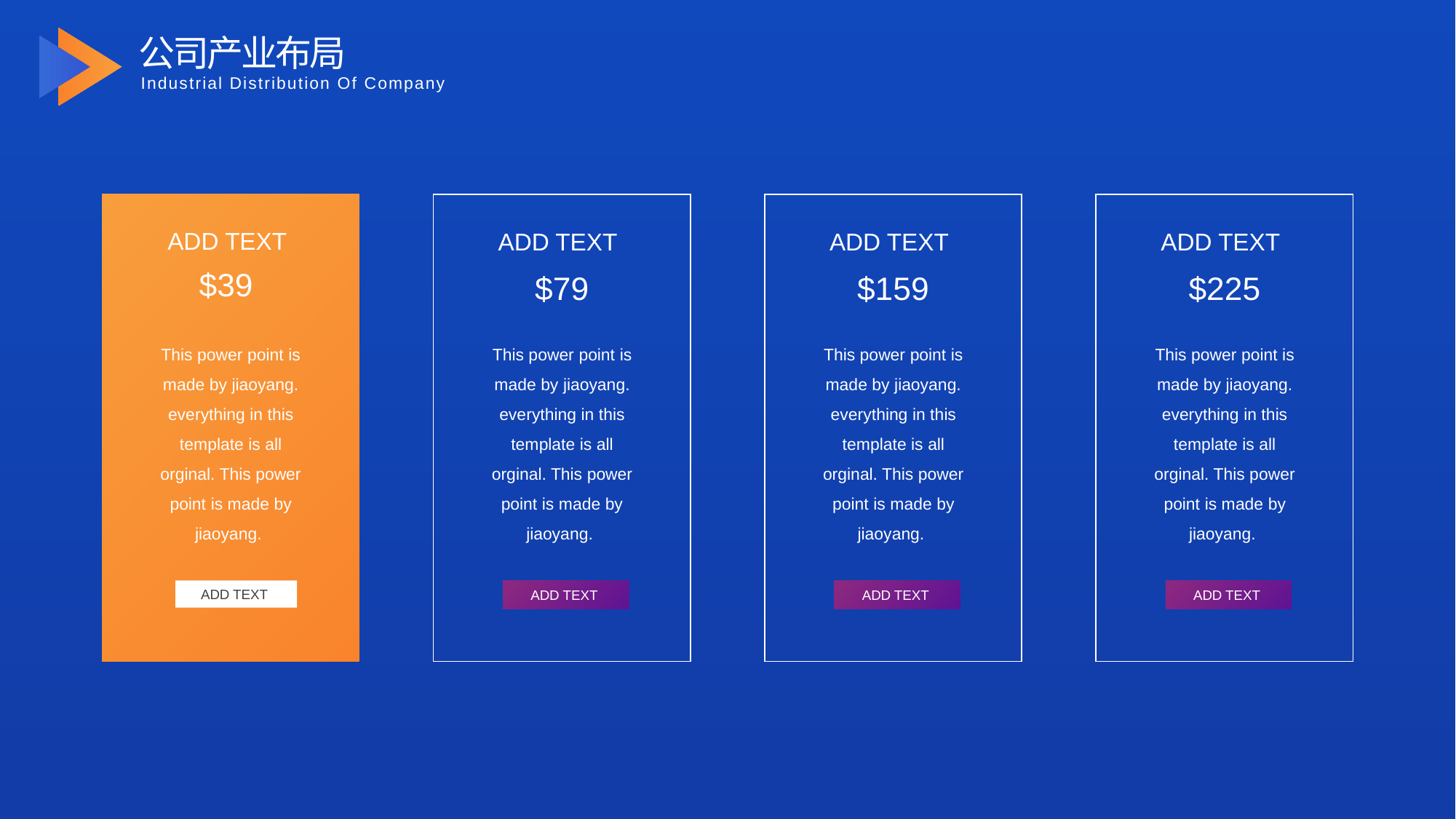

公司产业布局

Industrial Distribution Of Company

ADD TEXT
ADD TEXT
ADD TEXT
ADD TEXT
$39
$79
$159
$225
This power point is made by jiaoyang. everything in this template is all orginal. This power point is made by jiaoyang.
This power point is made by jiaoyang. everything in this template is all orginal. This power point is made by jiaoyang.
This power point is made by jiaoyang. everything in this template is all orginal. This power point is made by jiaoyang.
This power point is made by jiaoyang. everything in this template is all orginal. This power point is made by jiaoyang.
ADD TEXT
ADD TEXT
ADD TEXT
ADD TEXT